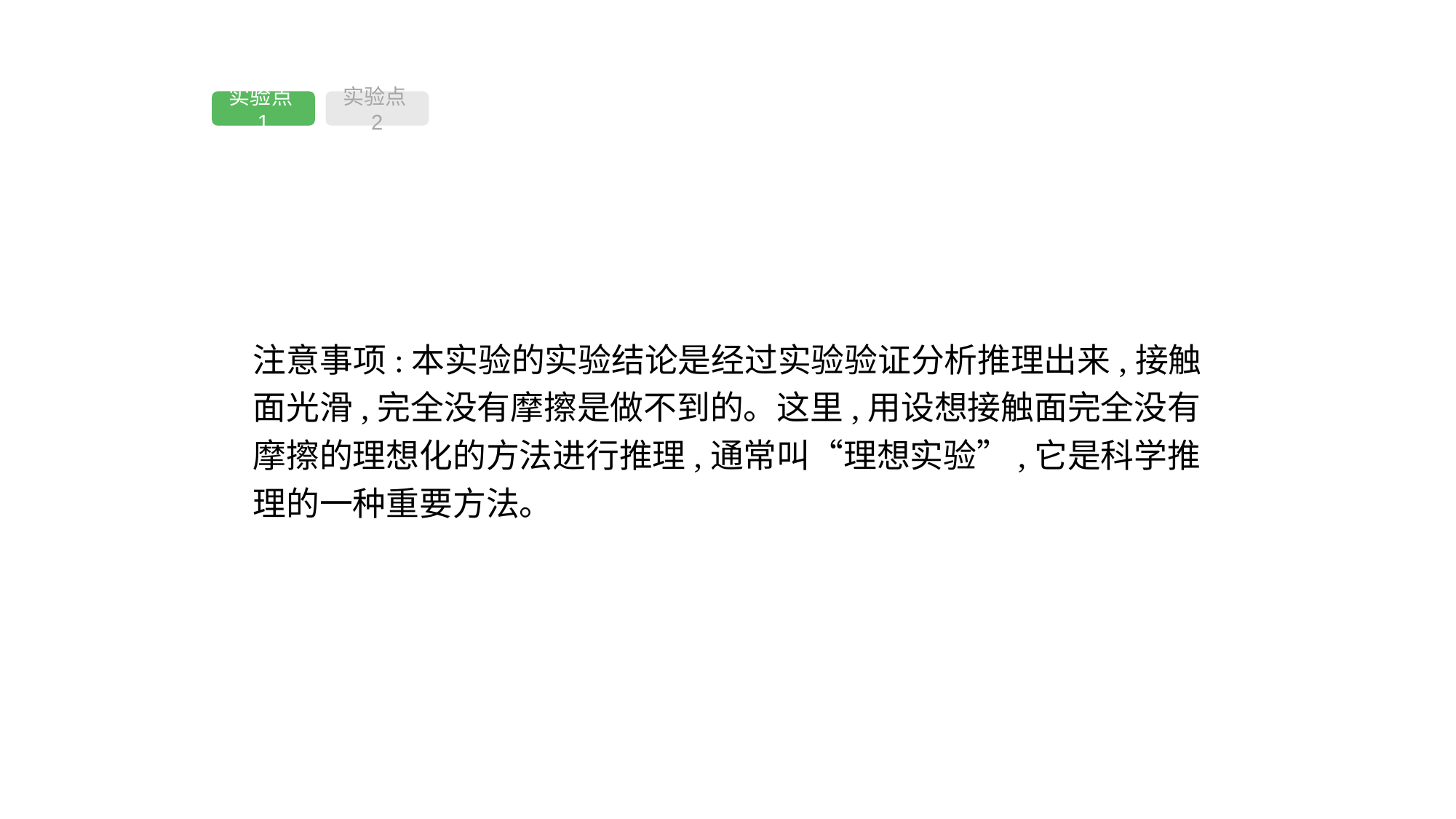

实验点1
实验点2
注意事项:本实验的实验结论是经过实验验证分析推理出来,接触面光滑,完全没有摩擦是做不到的。这里,用设想接触面完全没有摩擦的理想化的方法进行推理,通常叫“理想实验”,它是科学推理的一种重要方法。